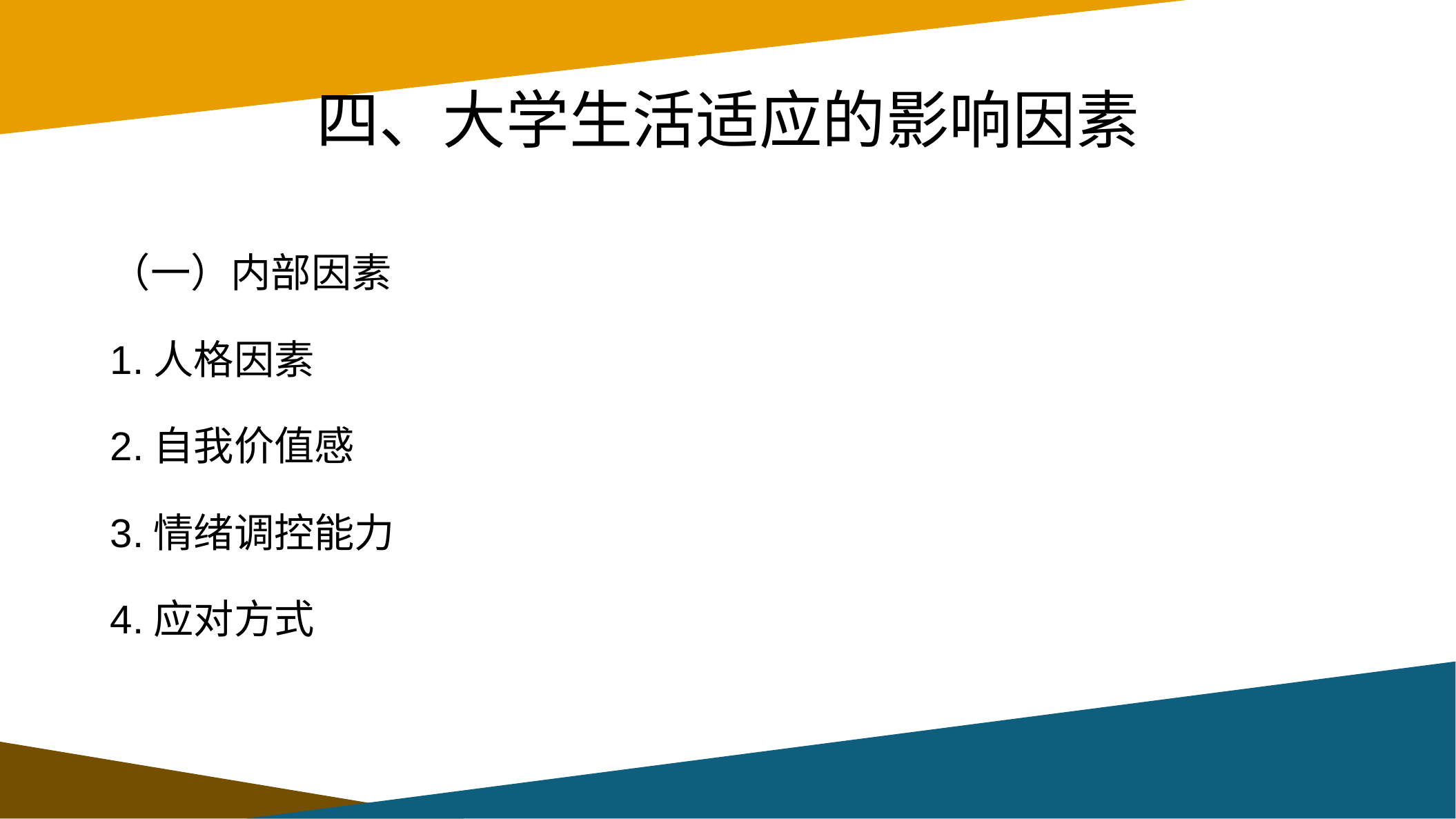

# 四、大学生活适应的影响因素
（一）内部因素
1.人格因素
2.自我价值感
3.情绪调控能力
4.应对方式